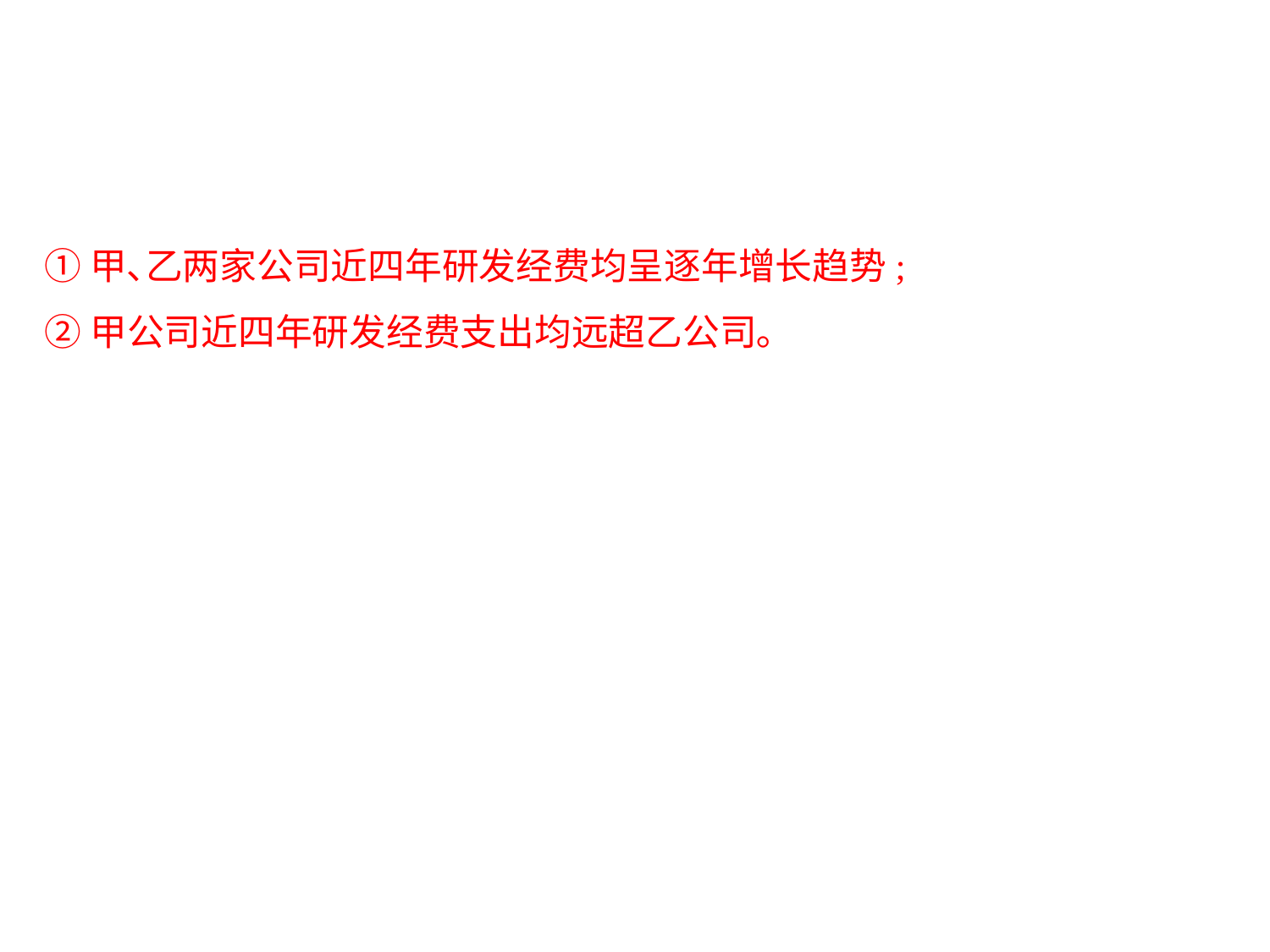

①甲､乙两家公司近四年研发经费均呈逐年增长趋势;
②甲公司近四年研发经费支出均远超乙公司｡